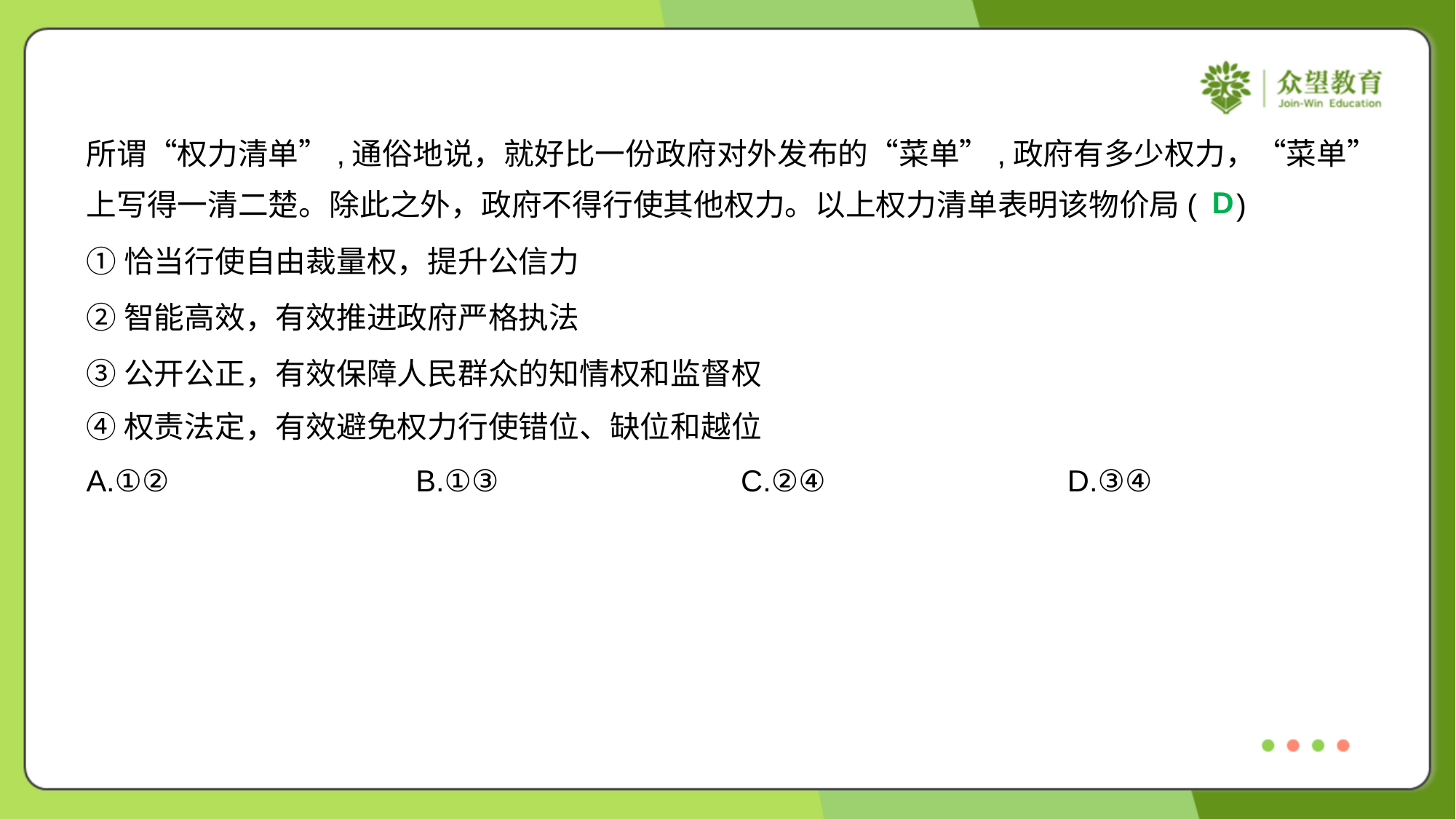

所谓“权力清单”,通俗地说，就好比一份政府对外发布的“菜单”,政府有多少权力，“菜单”
上写得一清二楚。除此之外，政府不得行使其他权力。以上权力清单表明该物价局(     )
D
①恰当行使自由裁量权，提升公信力
②智能高效，有效推进政府严格执法
③公开公正，有效保障人民群众的知情权和监督权
④权责法定，有效避免权力行使错位、缺位和越位
A.①②	B.①③	C.②④	D.③④